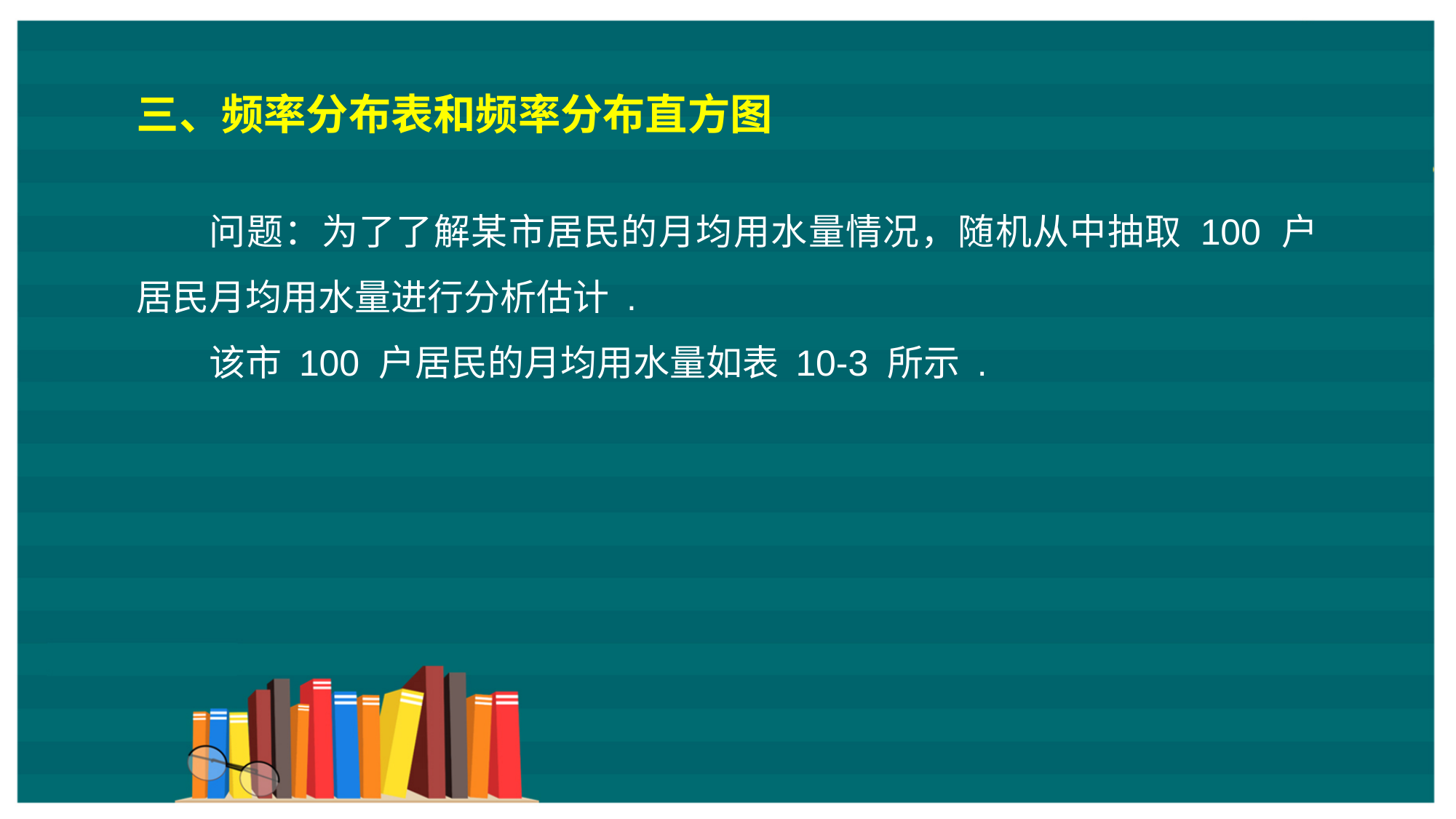

三、频率分布表和频率分布直方图
问题：为了了解某市居民的月均用水量情况，随机从中抽取 100 户居民月均用水量进行分析估计 .
该市 100 户居民的月均用水量如表 10-3 所示 .